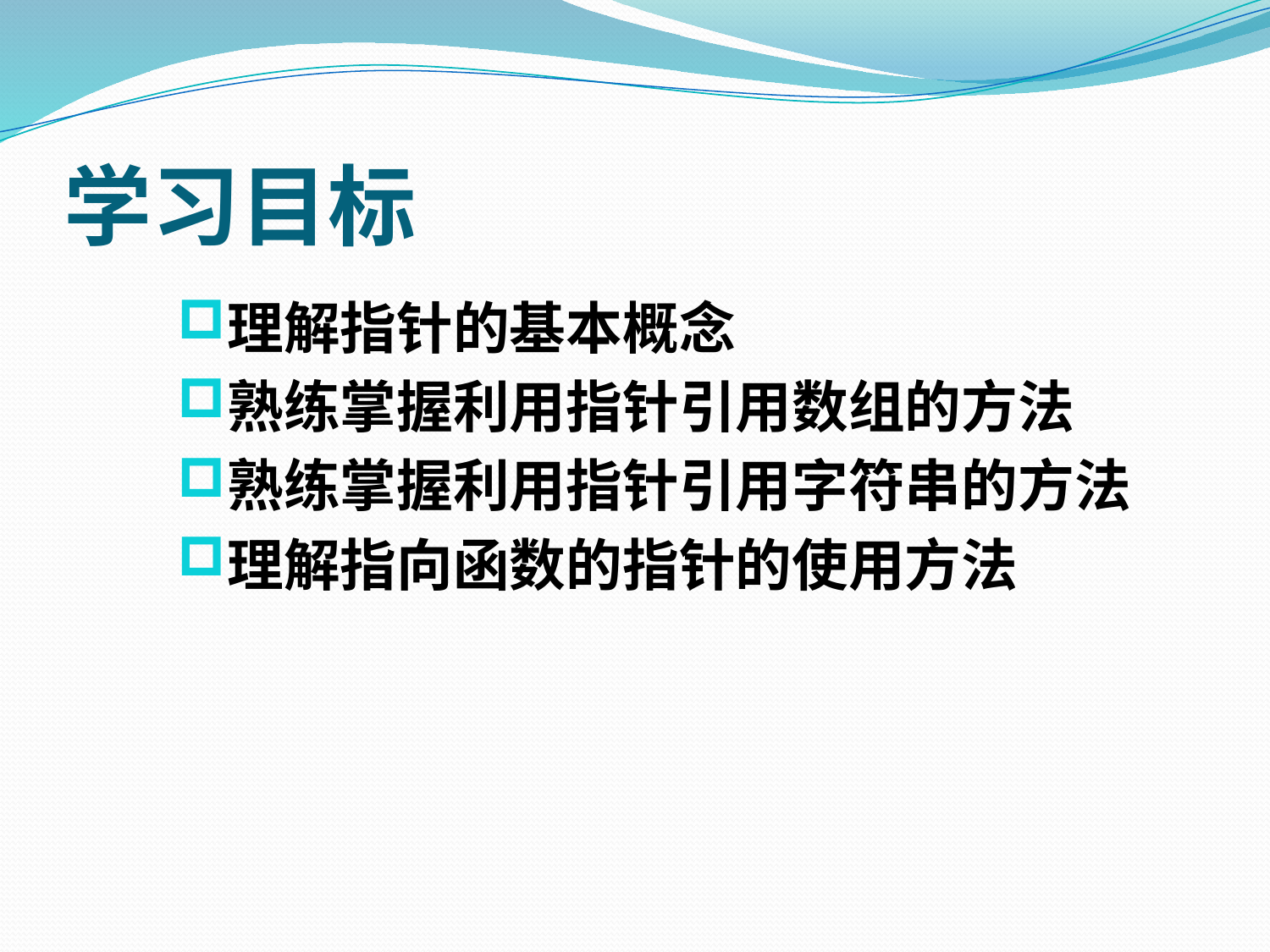

# 学习目标
理解指针的基本概念
熟练掌握利用指针引用数组的方法
熟练掌握利用指针引用字符串的方法
理解指向函数的指针的使用方法